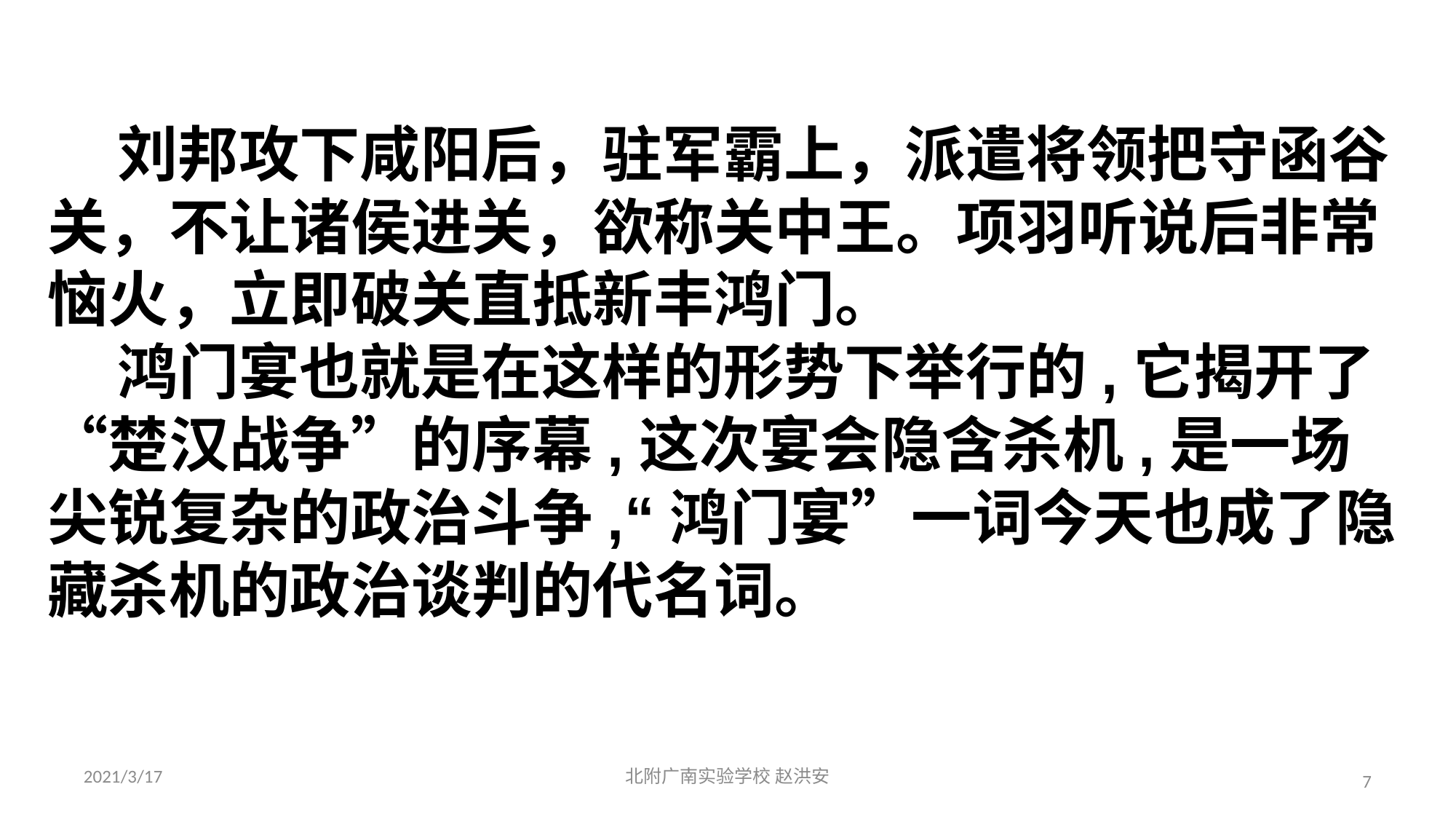

刘邦攻下咸阳后，驻军霸上，派遣将领把守函谷关，不让诸侯进关，欲称关中王。项羽听说后非常恼火，立即破关直抵新丰鸿门。
    鸿门宴也就是在这样的形势下举行的,它揭开了“楚汉战争”的序幕,这次宴会隐含杀机,是一场尖锐复杂的政治斗争,“鸿门宴”一词今天也成了隐藏杀机的政治谈判的代名词。
2021/3/17
北附广南实验学校 赵洪安
7